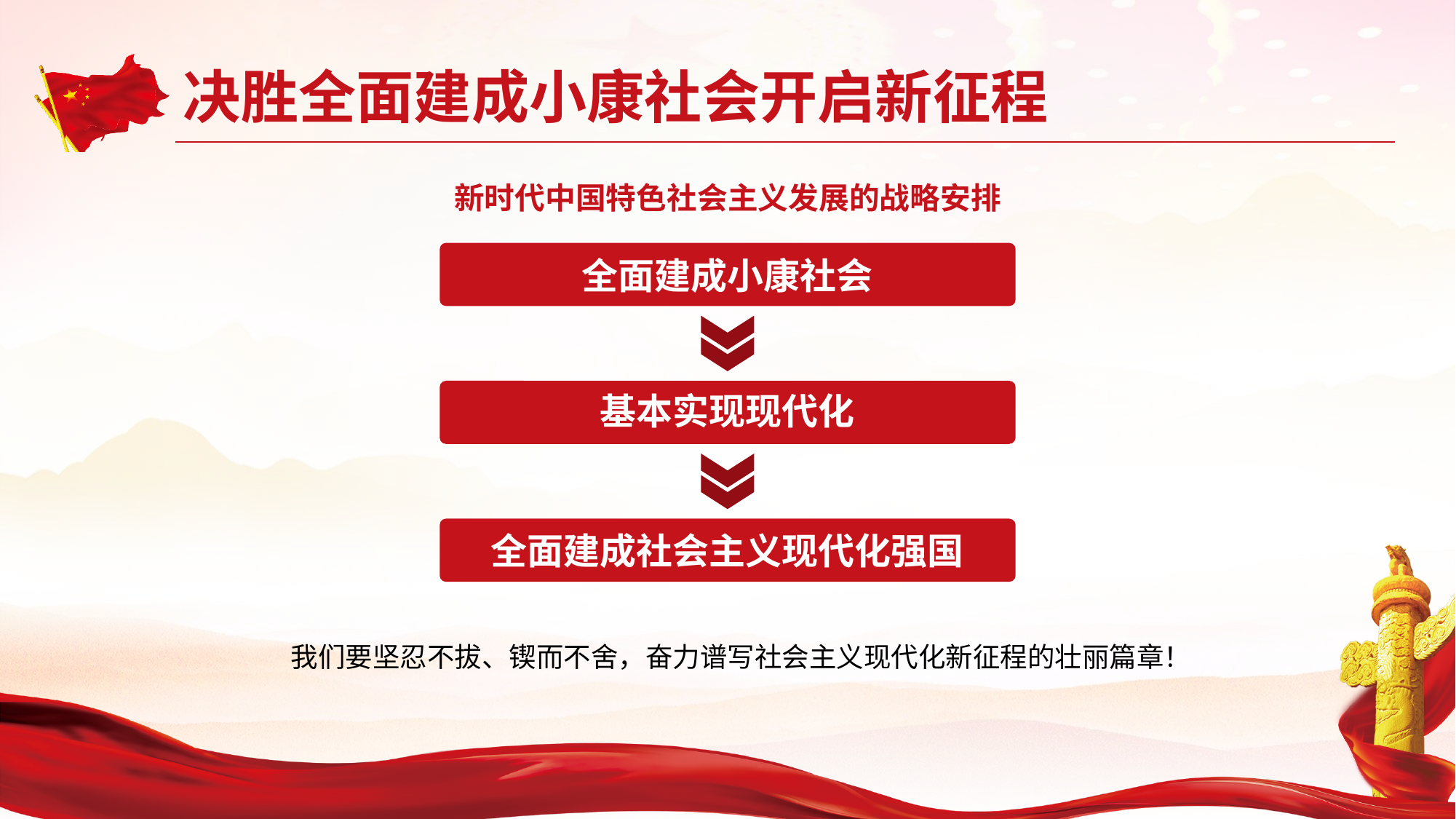

新时代中国特色社会主义发展的战略安排

全面建成小康社会

基本实现现代化

全面建成社会主义现代化强国
我们要坚忍不拔、锲而不舍，奋力谱写社会主义现代化新征程的壮丽篇章！